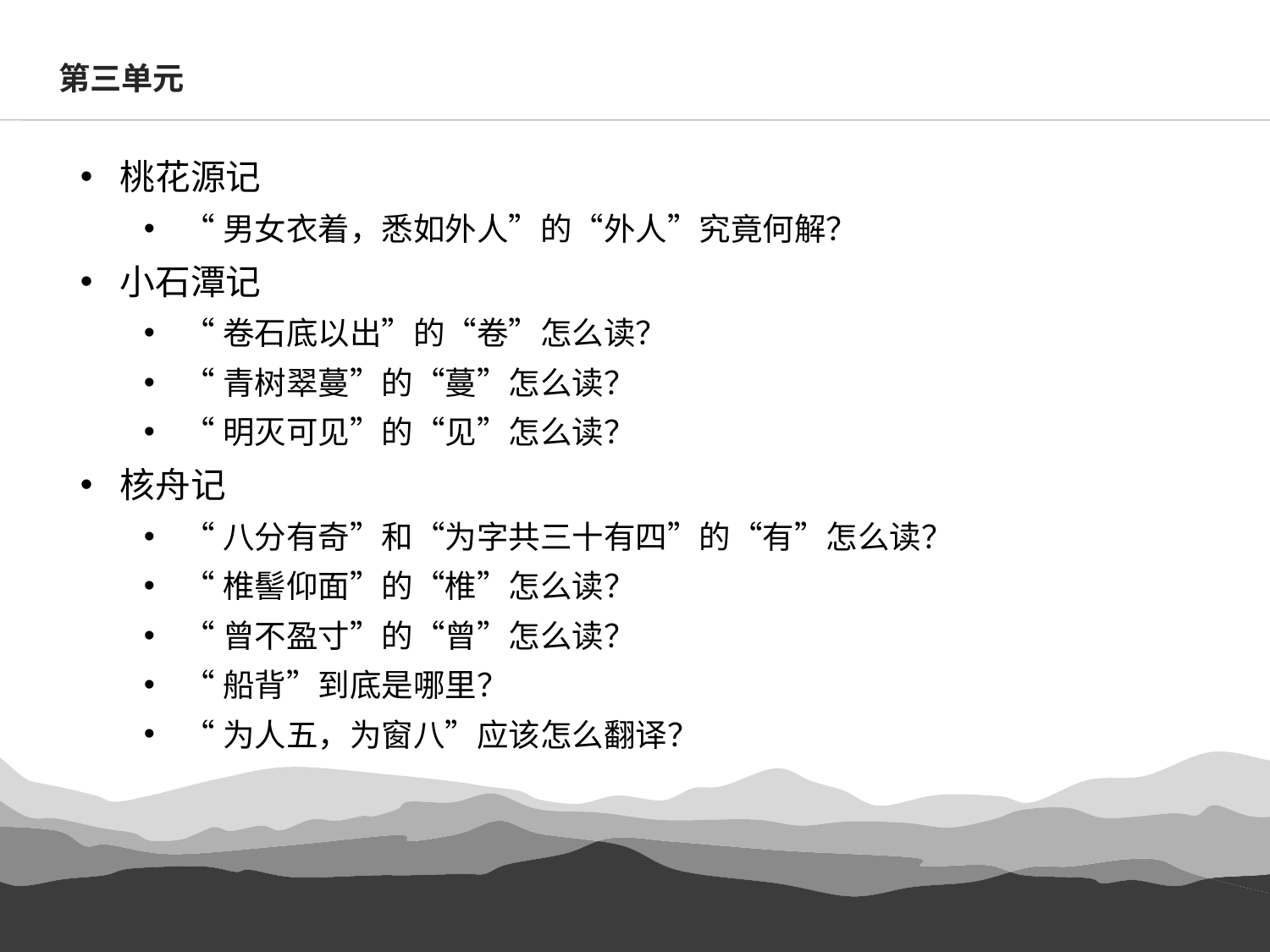

第三单元

桃花源记
“男女衣着，悉如外人”的“外人”究竟何解？
小石潭记
“卷石底以出”的“卷”怎么读？
“青树翠蔓”的“蔓”怎么读？
“明灭可见”的“见”怎么读？
核舟记
“八分有奇”和“为字共三十有四”的“有”怎么读？
“椎髻仰面”的“椎”怎么读？
“曾不盈寸”的“曾”怎么读？
“船背”到底是哪里？
“为人五，为窗八”应该怎么翻译？